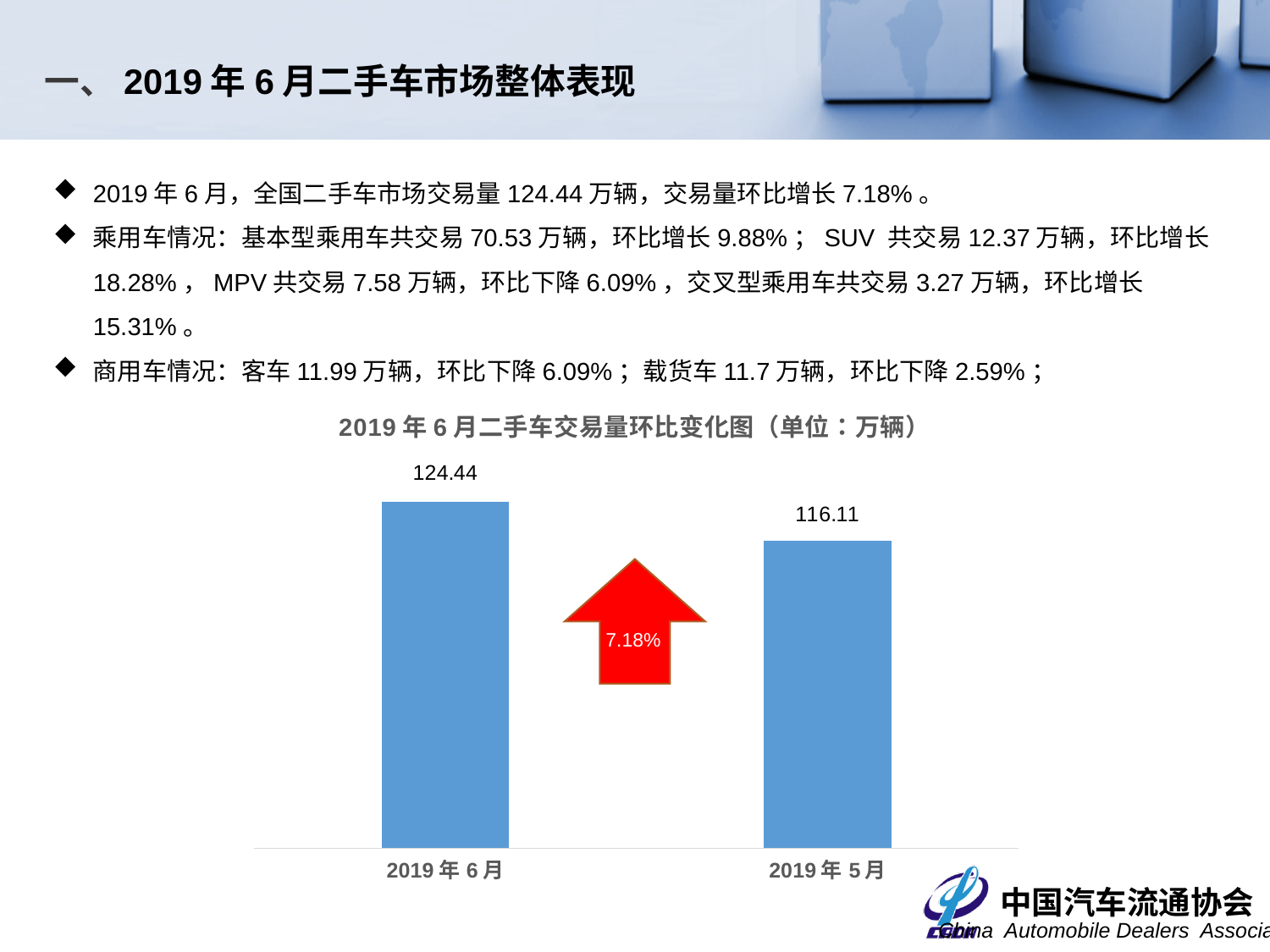

一、2019年6月二手车市场整体表现
2019年6月，全国二手车市场交易量124.44万辆，交易量环比增长7.18%。
乘用车情况：基本型乘用车共交易70.53万辆，环比增长9.88%；SUV 共交易12.37万辆，环比增长18.28%，MPV共交易7.58万辆，环比下降6.09%，交叉型乘用车共交易3.27万辆，环比增长15.31%。
商用车情况：客车11.99万辆，环比下降6.09%；载货车11.7万辆，环比下降2.59%；

### Chart: 2019年6月二手车交易量环比变化图（单位：万辆）

| Category |  |
|---|---|
| 43617 | 124.44 |
| 43586 | 116.11 |
 7.18%